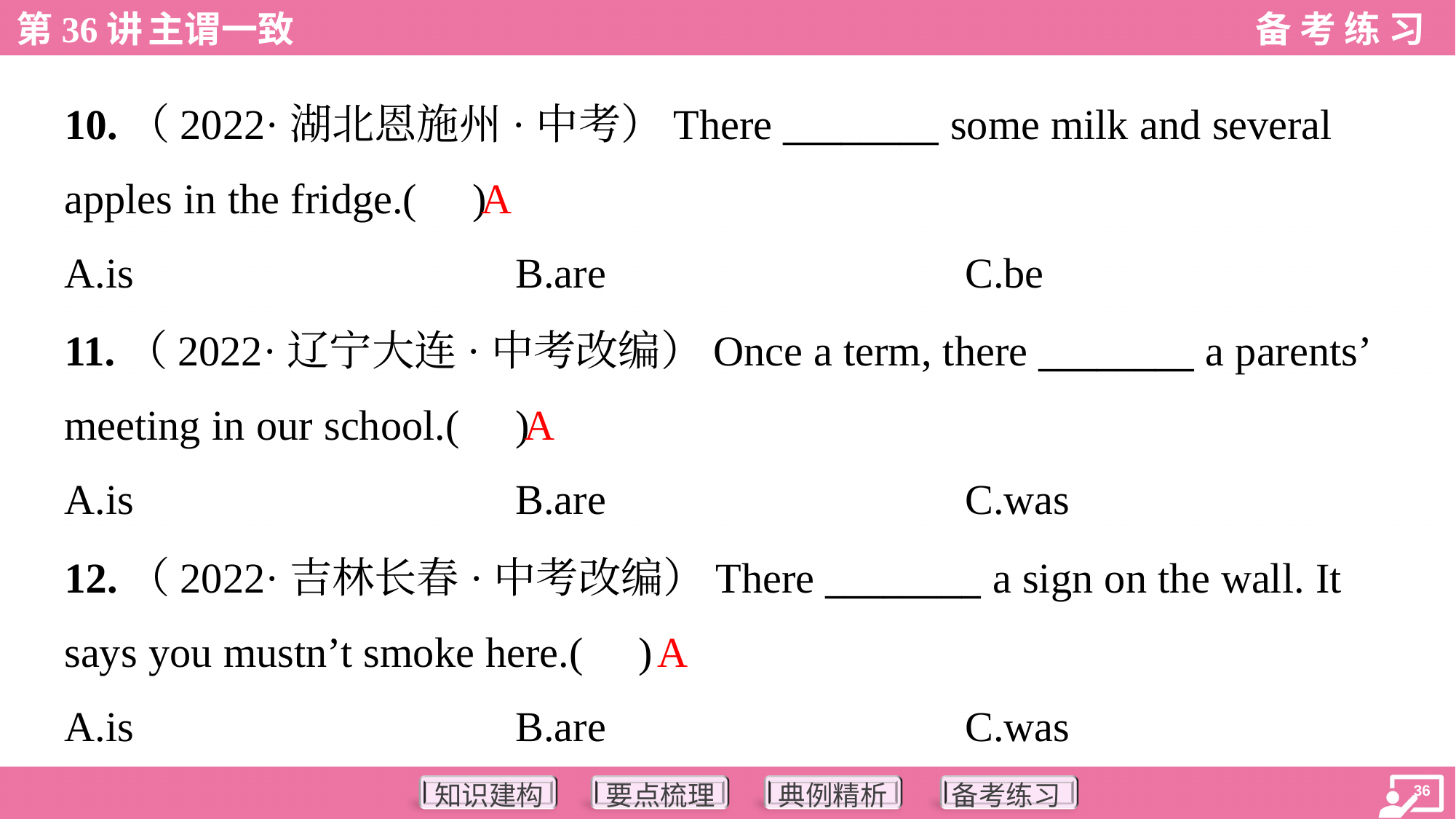

10.（2022·湖北恩施州·中考）There ________ some milk and several
apples in the fridge.(     )
A
A.is	B.are	C.be
11.（2022·辽宁大连·中考改编）Once a term, there ________ a parents’
meeting in our school.(     )
A
A.is	B.are	C.was
12.（2022·吉林长春·中考改编）There ________ a sign on the wall. It
says you mustn’t smoke here.(     )
A
A.is	B.are	C.was